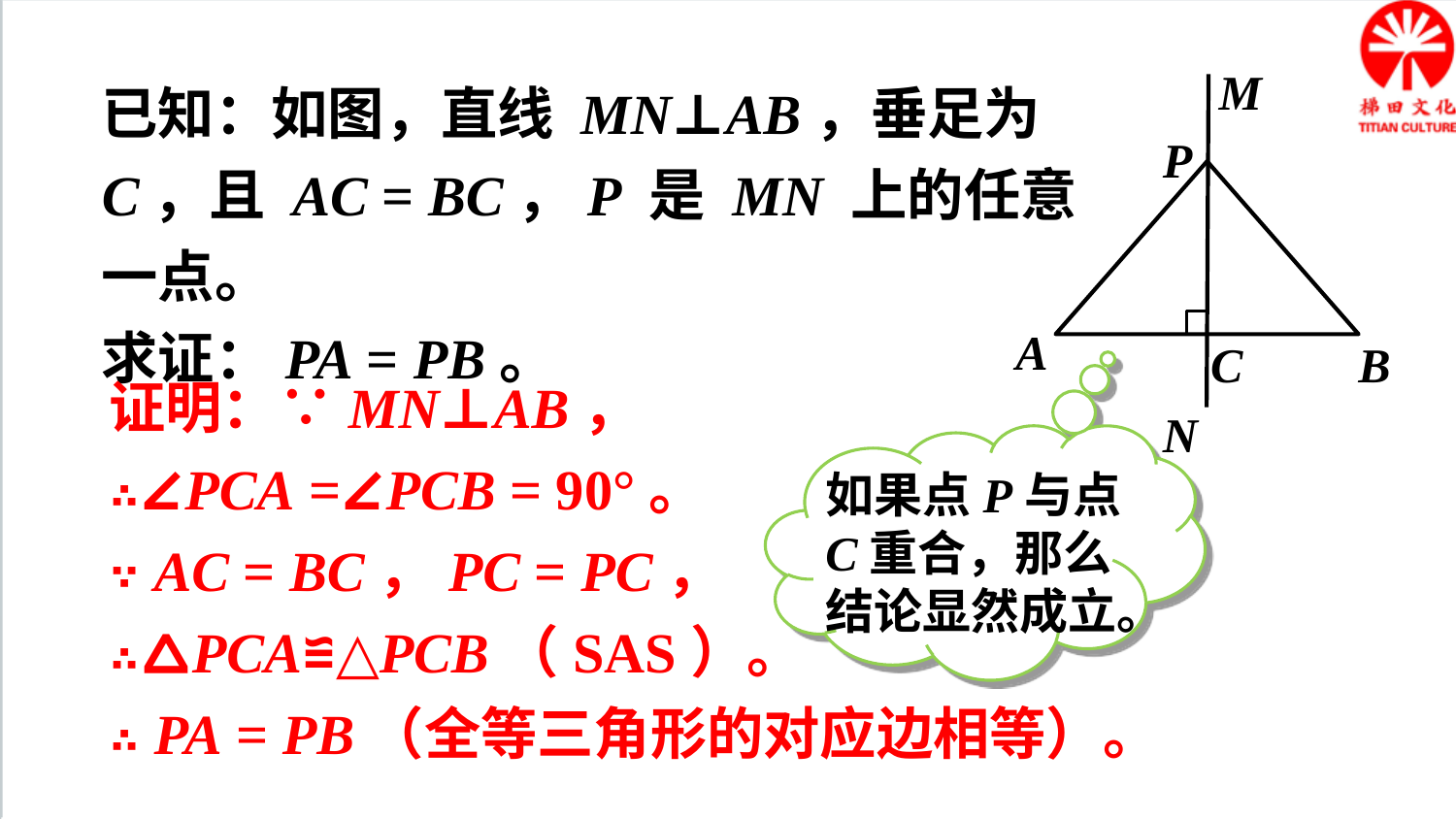

M
P

A

C
B
N
已知：如图，直线 MN⊥AB，垂足为 C，且 AC = BC，P 是 MN 上的任意一点。
求证：PA = PB。
证明：∵MN⊥AB，
∴∠PCA =∠PCB = 90°。
∵ AC = BC，PC = PC，
∴△PCA≌△PCB（SAS）。
∴ PA = PB（全等三角形的对应边相等）。

如果点P与点C重合，那么结论显然成立。